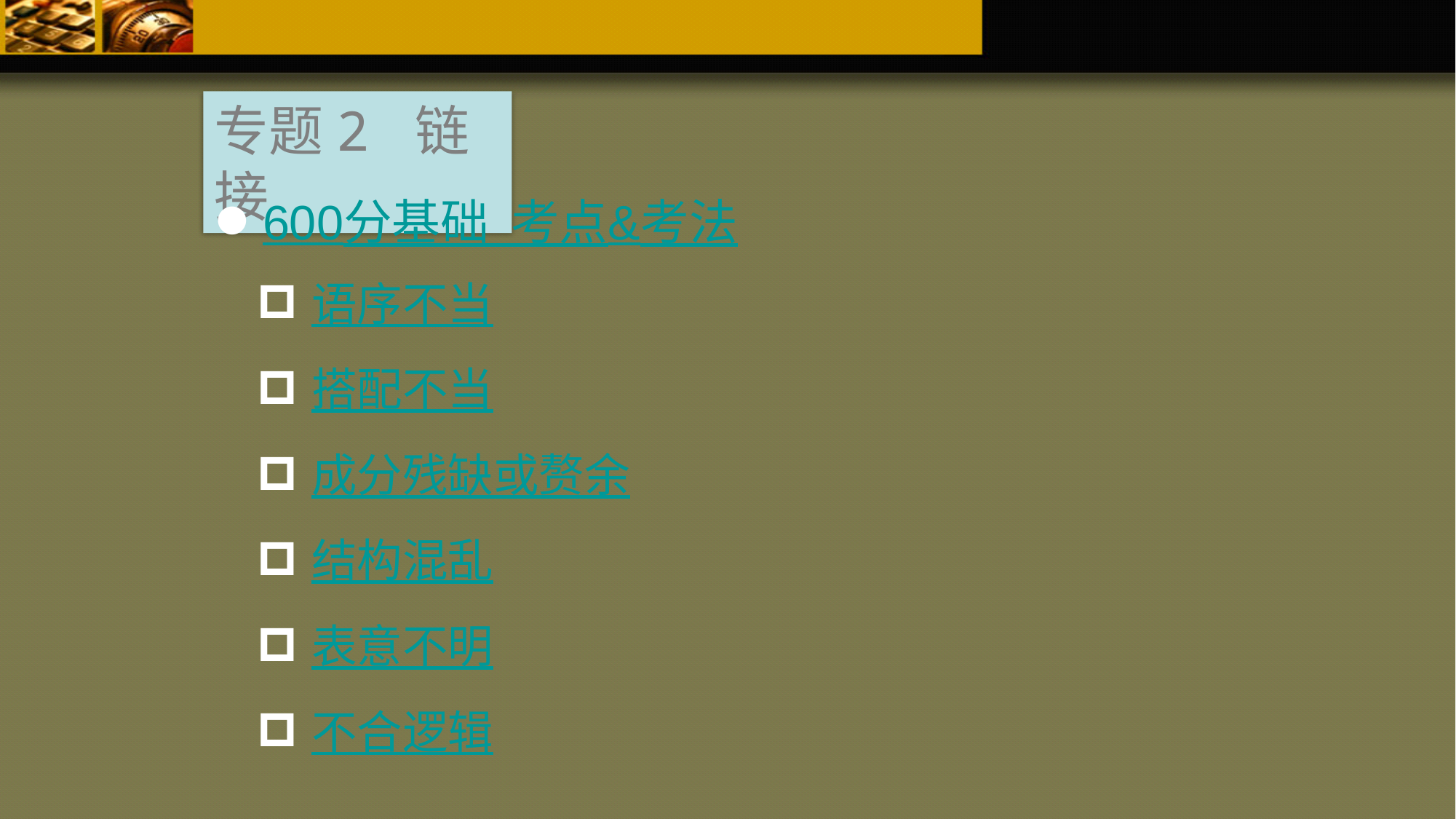

专题2 链接
600分基础  考点&考法
语序不当
搭配不当
成分残缺或赘余
结构混乱
表意不明
不合逻辑
2